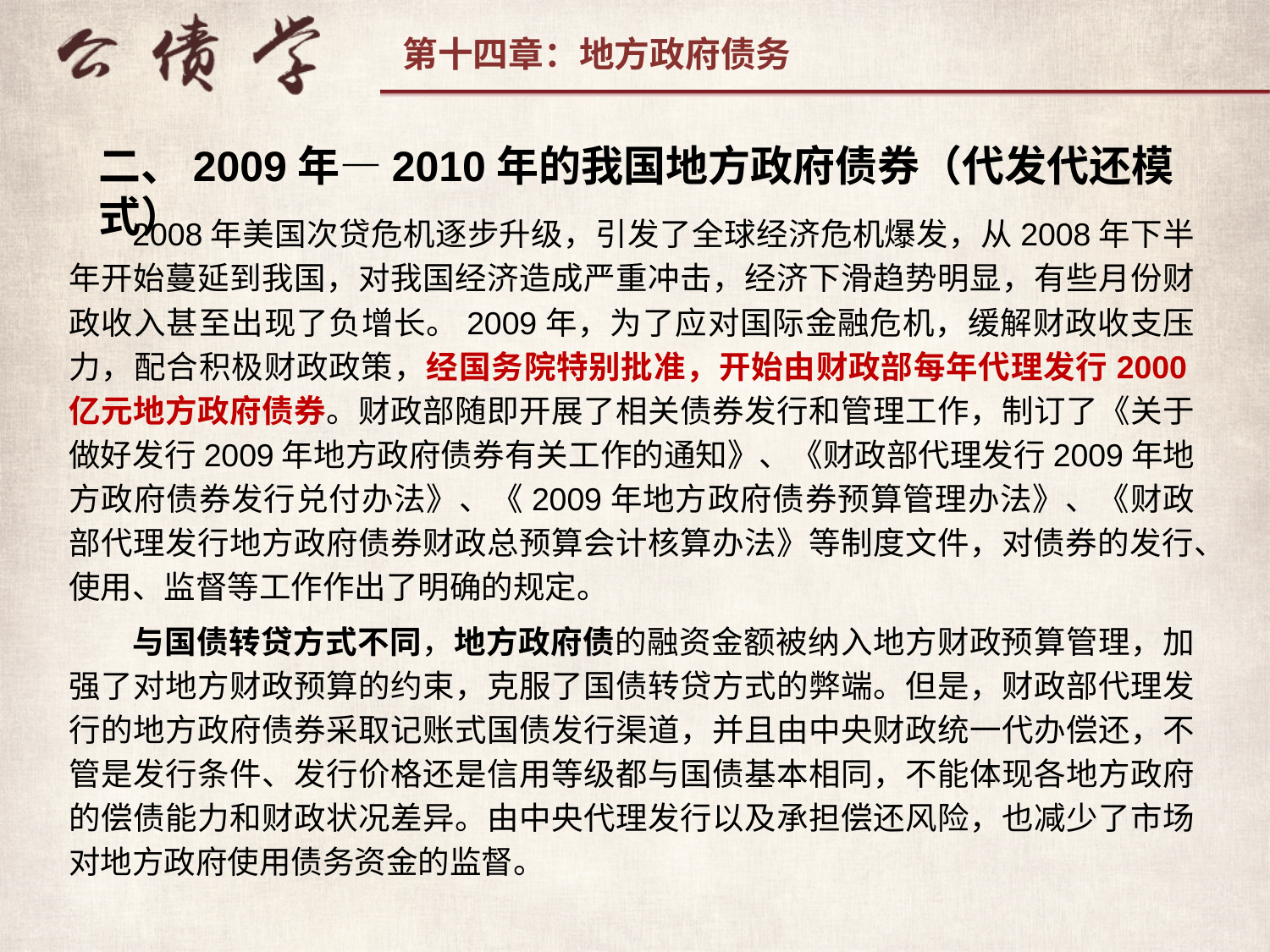

二、2009年—2010年的我国地方政府债券（代发代还模式）
2008年美国次贷危机逐步升级，引发了全球经济危机爆发，从2008年下半年开始蔓延到我国，对我国经济造成严重冲击，经济下滑趋势明显，有些月份财政收入甚至出现了负增长。2009年，为了应对国际金融危机，缓解财政收支压力，配合积极财政政策，经国务院特别批准，开始由财政部每年代理发行2000亿元地方政府债券。财政部随即开展了相关债券发行和管理工作，制订了《关于做好发行2009年地方政府债券有关工作的通知》、《财政部代理发行2009年地方政府债券发行兑付办法》、《2009年地方政府债券预算管理办法》、《财政部代理发行地方政府债券财政总预算会计核算办法》等制度文件，对债券的发行、使用、监督等工作作出了明确的规定。
与国债转贷方式不同，地方政府债的融资金额被纳入地方财政预算管理，加强了对地方财政预算的约束，克服了国债转贷方式的弊端。但是，财政部代理发行的地方政府债券采取记账式国债发行渠道，并且由中央财政统一代办偿还，不管是发行条件、发行价格还是信用等级都与国债基本相同，不能体现各地方政府的偿债能力和财政状况差异。由中央代理发行以及承担偿还风险，也减少了市场对地方政府使用债务资金的监督。
16